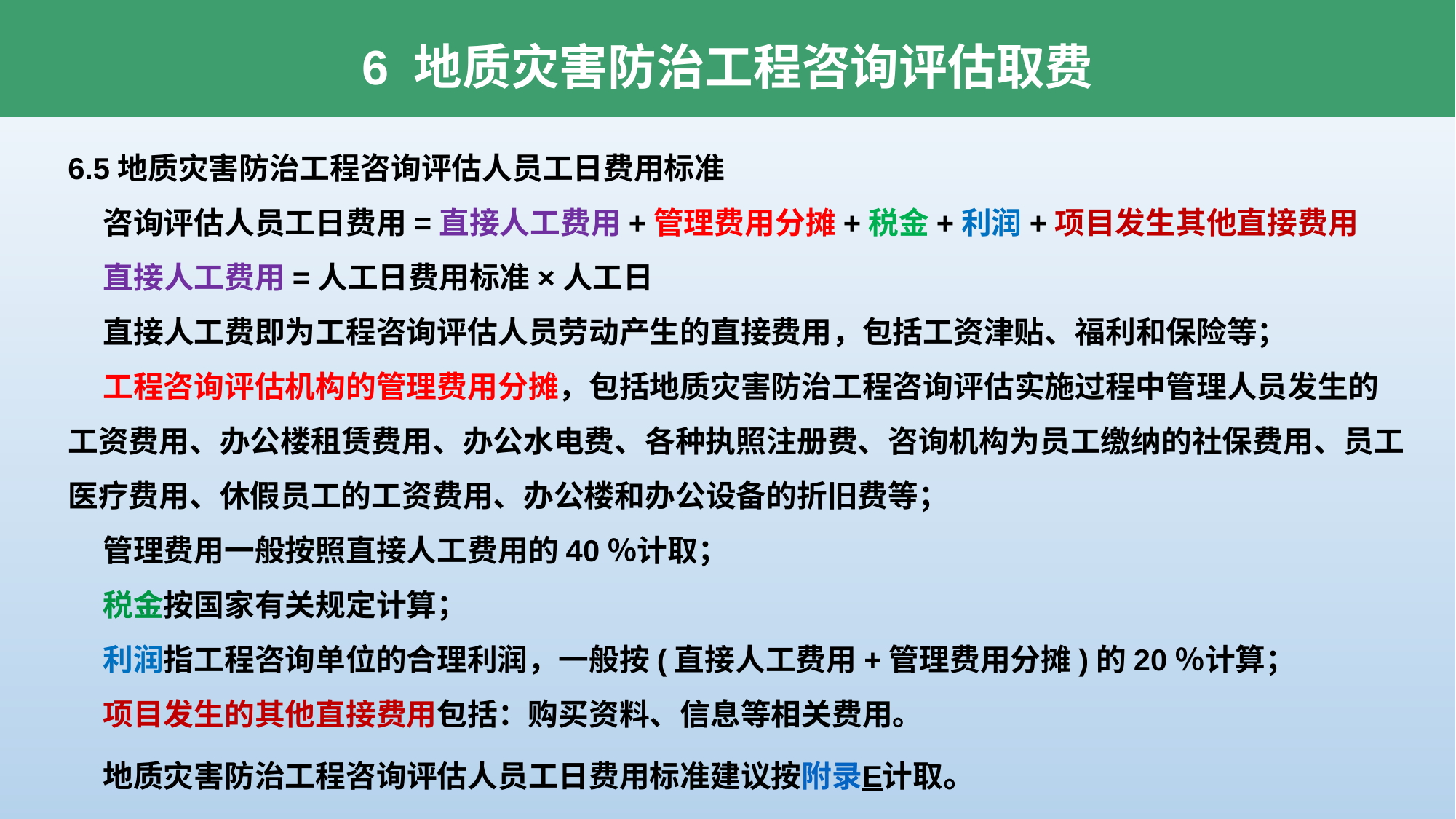

6 地质灾害防治工程咨询评估取费

6.5地质灾害防治工程咨询评估人员工日费用标准
    咨询评估人员工日费用=直接人工费用+管理费用分摊+税金+利润+项目发生其他直接费用
    直接人工费用=人工日费用标准×人工日
    直接人工费即为工程咨询评估人员劳动产生的直接费用，包括工资津贴、福利和保险等；
    工程咨询评估机构的管理费用分摊，包括地质灾害防治工程咨询评估实施过程中管理人员发生的
工资费用、办公楼租赁费用、办公水电费、各种执照注册费、咨询机构为员工缴纳的社保费用、员工医疗费用、休假员工的工资费用、办公楼和办公设备的折旧费等；
    管理费用一般按照直接人工费用的40％计取；
    税金按国家有关规定计算；
    利润指工程咨询单位的合理利润，一般按(直接人工费用+管理费用分摊)的20％计算；
    项目发生的其他直接费用包括：购买资料、信息等相关费用。
    地质灾害防治工程咨询评估人员工日费用标准建议按附录E计取。